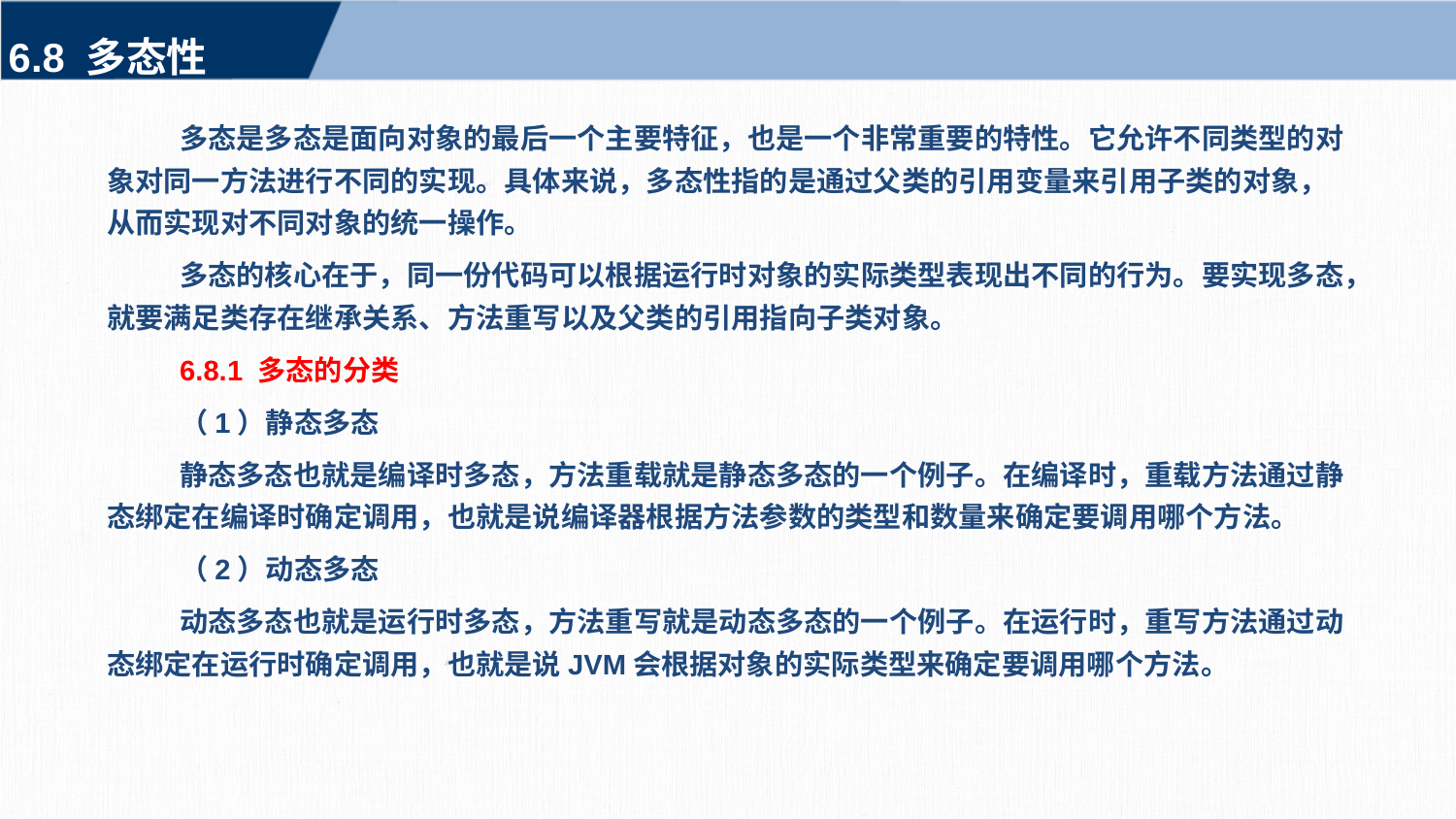

6.8 多态性

多态是多态是面向对象的最后一个主要特征，也是一个非常重要的特性。它允许不同类型的对象对同一方法进行不同的实现。具体来说，多态性指的是通过父类的引用变量来引用子类的对象，从而实现对不同对象的统一操作。
多态的核心在于，同一份代码可以根据运行时对象的实际类型表现出不同的行为。要实现多态，就要满足类存在继承关系、方法重写以及父类的引用指向子类对象。
6.8.1 多态的分类
（1）静态多态
静态多态也就是编译时多态，方法重载就是静态多态的一个例子。在编译时，重载方法通过静态绑定在编译时确定调用，也就是说编译器根据方法参数的类型和数量来确定要调用哪个方法。
（2）动态多态
动态多态也就是运行时多态，方法重写就是动态多态的一个例子。在运行时，重写方法通过动态绑定在运行时确定调用，也就是说JVM会根据对象的实际类型来确定要调用哪个方法。